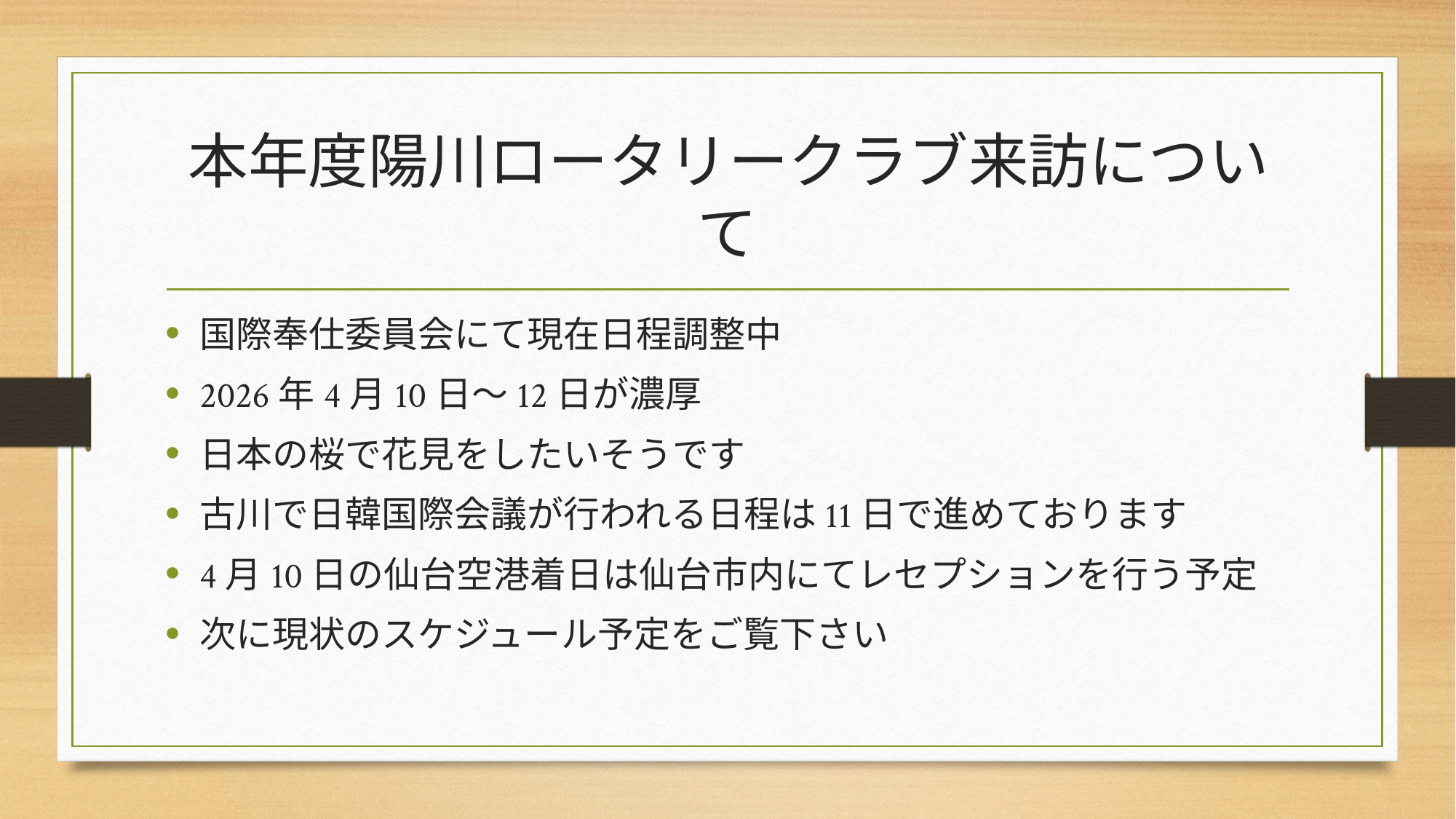

# 本年度陽川ロータリークラブ来訪について
国際奉仕委員会にて現在日程調整中
2026年4月10日～12日が濃厚
日本の桜で花見をしたいそうです
古川で日韓国際会議が行われる日程は11日で進めております
4月10日の仙台空港着日は仙台市内にてレセプションを行う予定
次に現状のスケジュール予定をご覧下さい